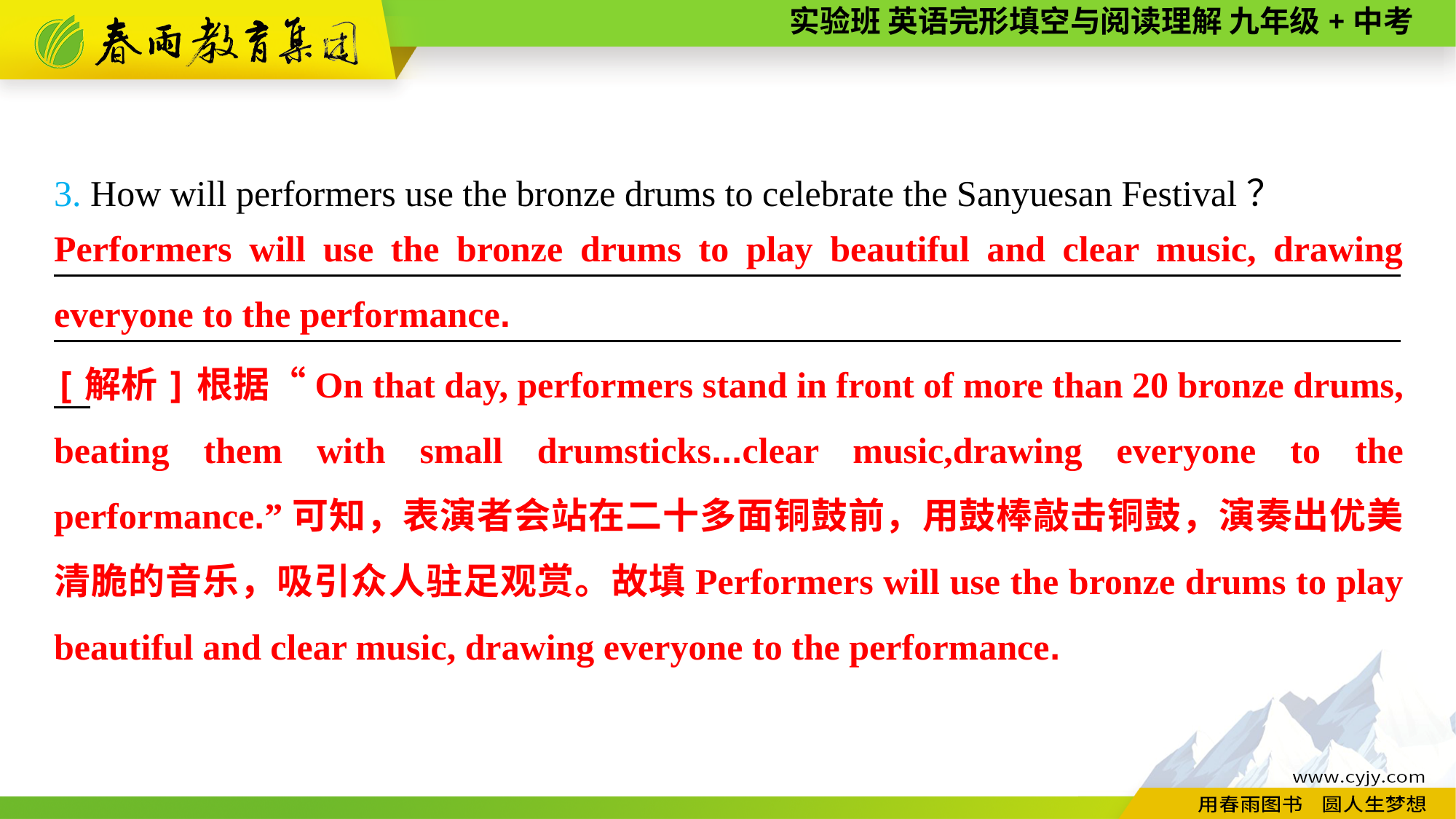

3. How will performers use the bronze drums to celebrate the Sanyuesan Festival？
____________________________________________________________________________________________________________________________________________________
Performers will use the bronze drums to play beautiful and clear music, drawing everyone to the performance.
[解析]根据“On that day, performers stand in front of more than 20 bronze drums, beating them with small drumsticks...clear music,drawing everyone to the performance.”可知，表演者会站在二十多面铜鼓前，用鼓棒敲击铜鼓，演奏出优美清脆的音乐，吸引众人驻足观赏。故填Performers will use the bronze drums to play beautiful and clear music, drawing everyone to the performance.